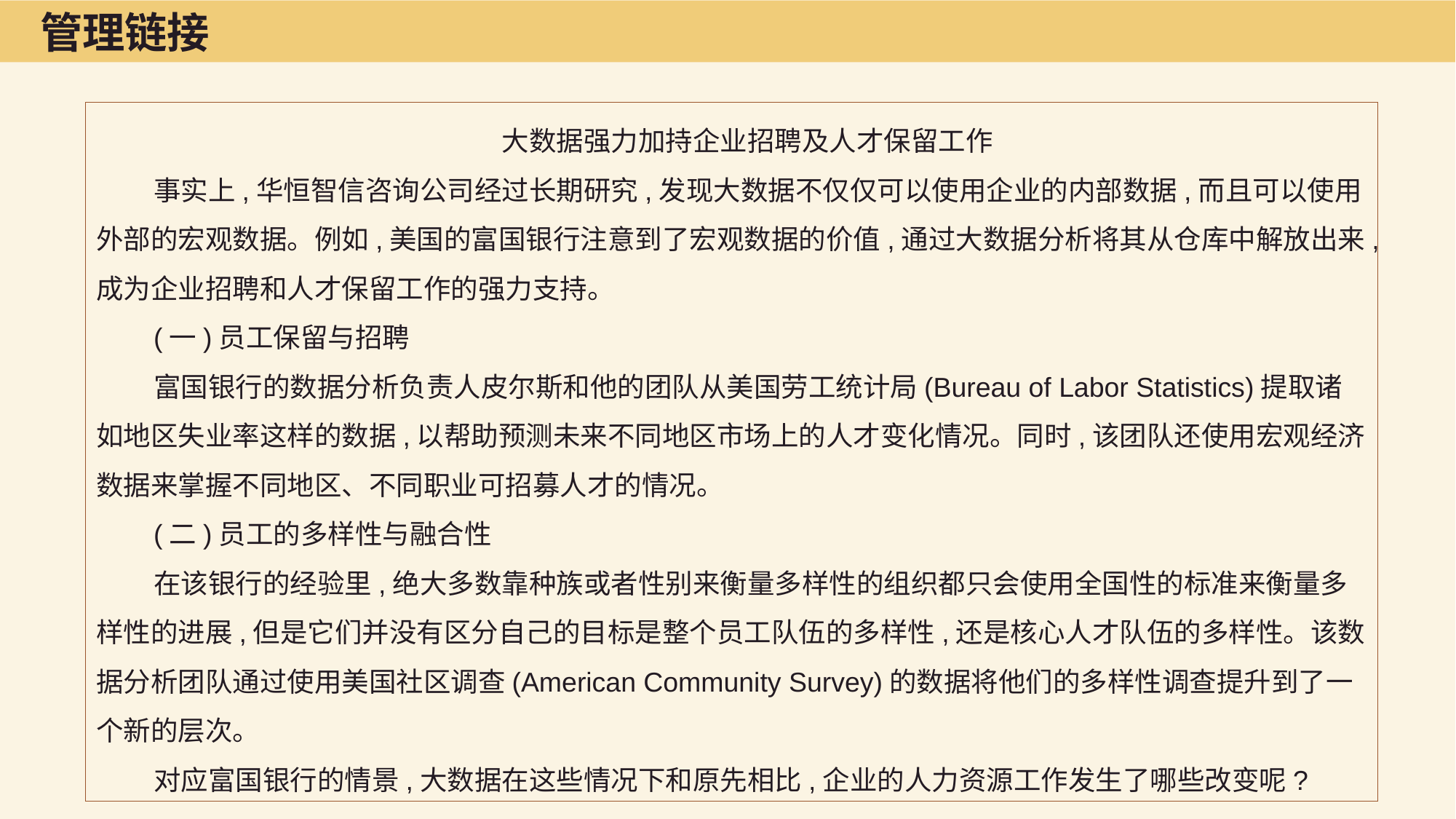

管理链接
大数据强力加持企业招聘及人才保留工作
事实上,华恒智信咨询公司经过长期研究,发现大数据不仅仅可以使用企业的内部数据,而且可以使用外部的宏观数据。例如,美国的富国银行注意到了宏观数据的价值,通过大数据分析将其从仓库中解放出来,成为企业招聘和人才保留工作的强力支持。
(一)员工保留与招聘
富国银行的数据分析负责人皮尔斯和他的团队从美国劳工统计局(Bureau of Labor Statistics)提取诸如地区失业率这样的数据,以帮助预测未来不同地区市场上的人才变化情况。同时,该团队还使用宏观经济数据来掌握不同地区、不同职业可招募人才的情况。
(二)员工的多样性与融合性
在该银行的经验里,绝大多数靠种族或者性别来衡量多样性的组织都只会使用全国性的标准来衡量多样性的进展,但是它们并没有区分自己的目标是整个员工队伍的多样性,还是核心人才队伍的多样性。该数据分析团队通过使用美国社区调查(American Community Survey)的数据将他们的多样性调查提升到了一个新的层次。
对应富国银行的情景,大数据在这些情况下和原先相比,企业的人力资源工作发生了哪些改变呢?